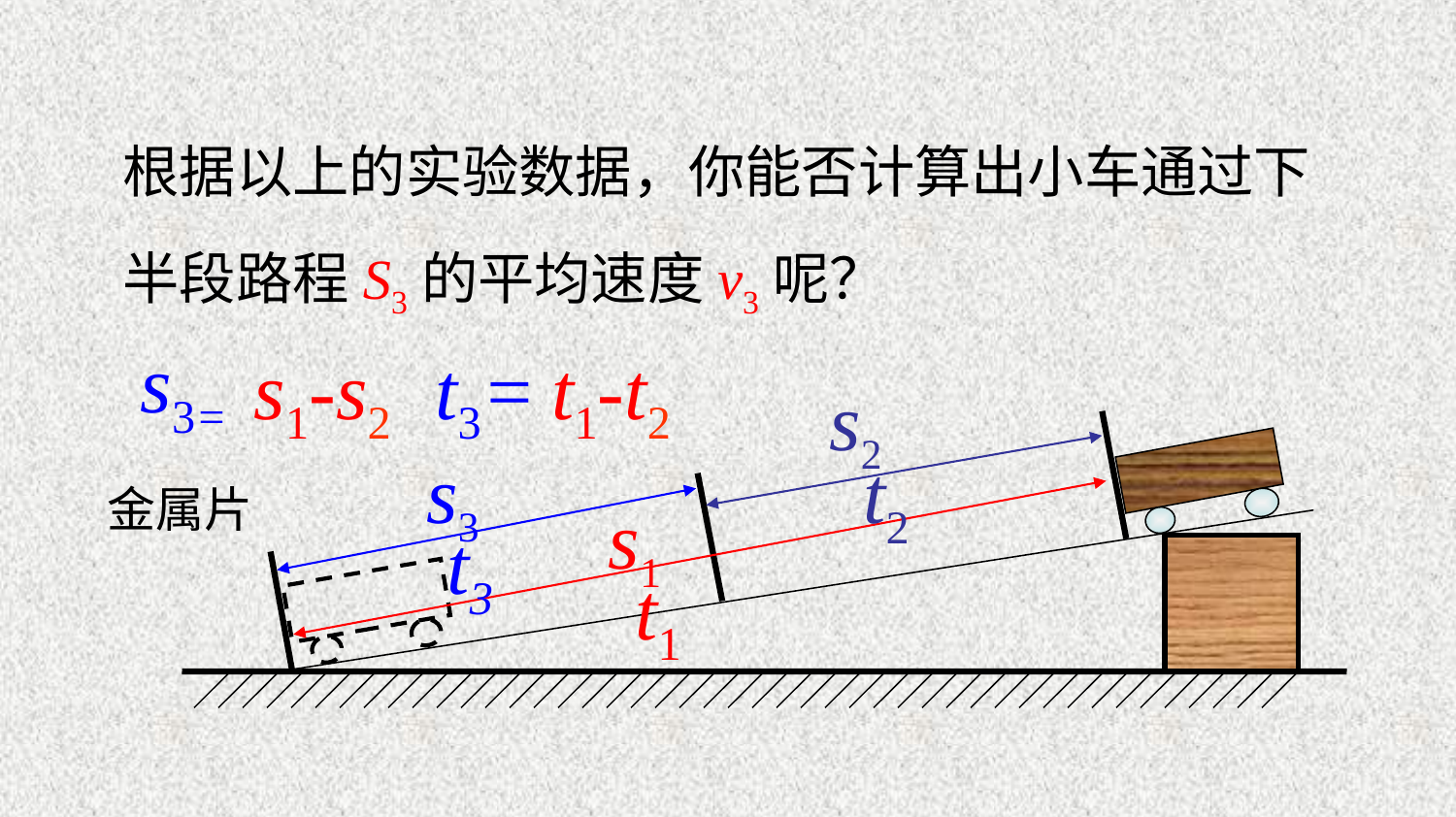

根据以上的实验数据，你能否计算出小车通过下半段路程S3的平均速度v3呢？
s3=
s1-s2
t3=
t1-t2
s2

s3
t2

金属片

s1

t3

t1